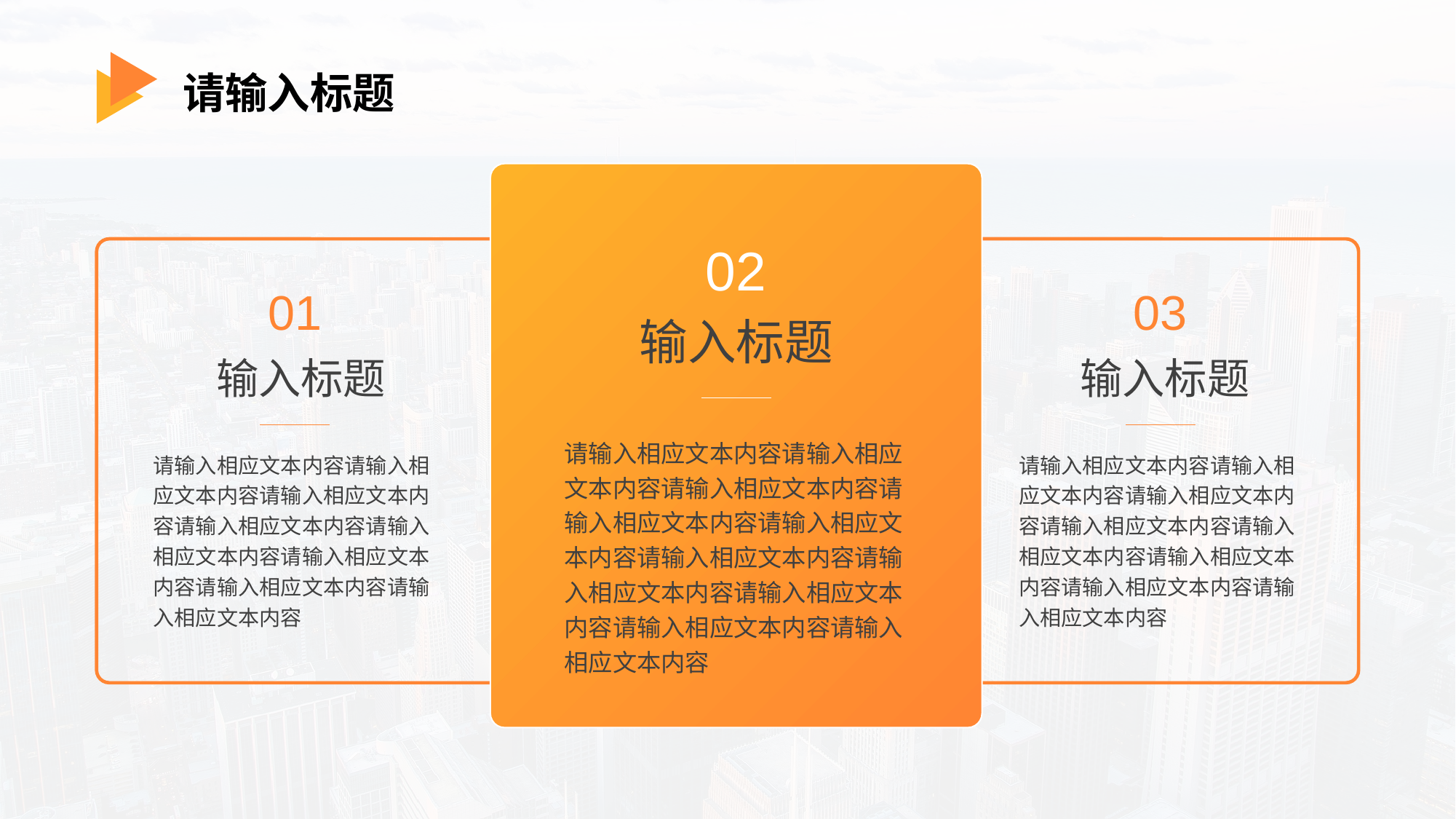

请输入标题

02

01
03
输入标题
输入标题
输入标题
请输入相应文本内容请输入相应文本内容请输入相应文本内容请输入相应文本内容请输入相应文本内容请输入相应文本内容请输入相应文本内容请输入相应文本内容请输入相应文本内容请输入相应文本内容
请输入相应文本内容请输入相应文本内容请输入相应文本内容请输入相应文本内容请输入相应文本内容请输入相应文本内容请输入相应文本内容请输入相应文本内容
请输入相应文本内容请输入相应文本内容请输入相应文本内容请输入相应文本内容请输入相应文本内容请输入相应文本内容请输入相应文本内容请输入相应文本内容